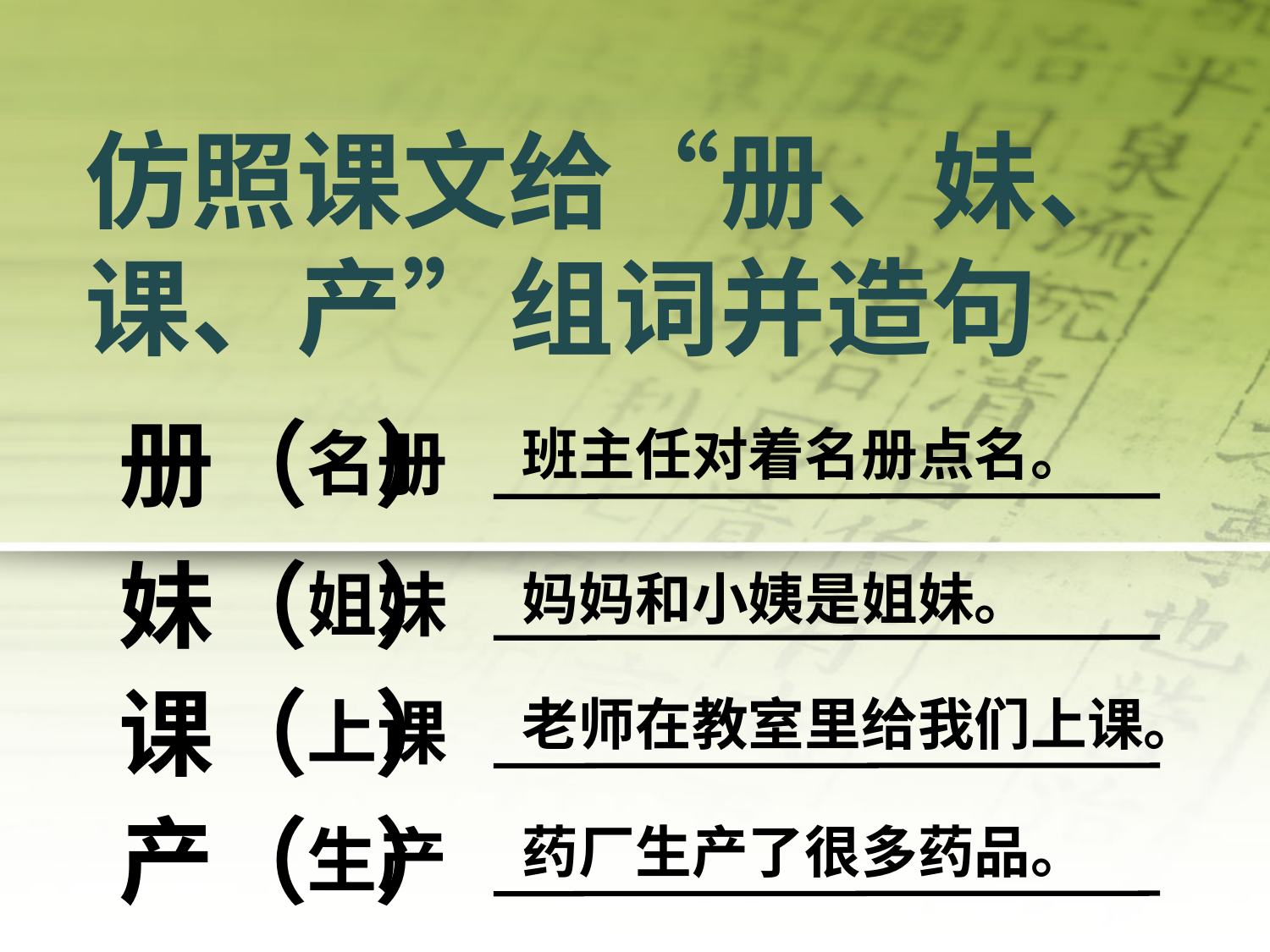

仿照课文给“册、妹、课、产”组词并造句
册（   ）
名册
班主任对着名册点名。
妹（   ）
姐妹
妈妈和小姨是姐妹。
课（   ）
上课
老师在教室里给我们上课。
产（   ）
生产
药厂生产了很多药品。